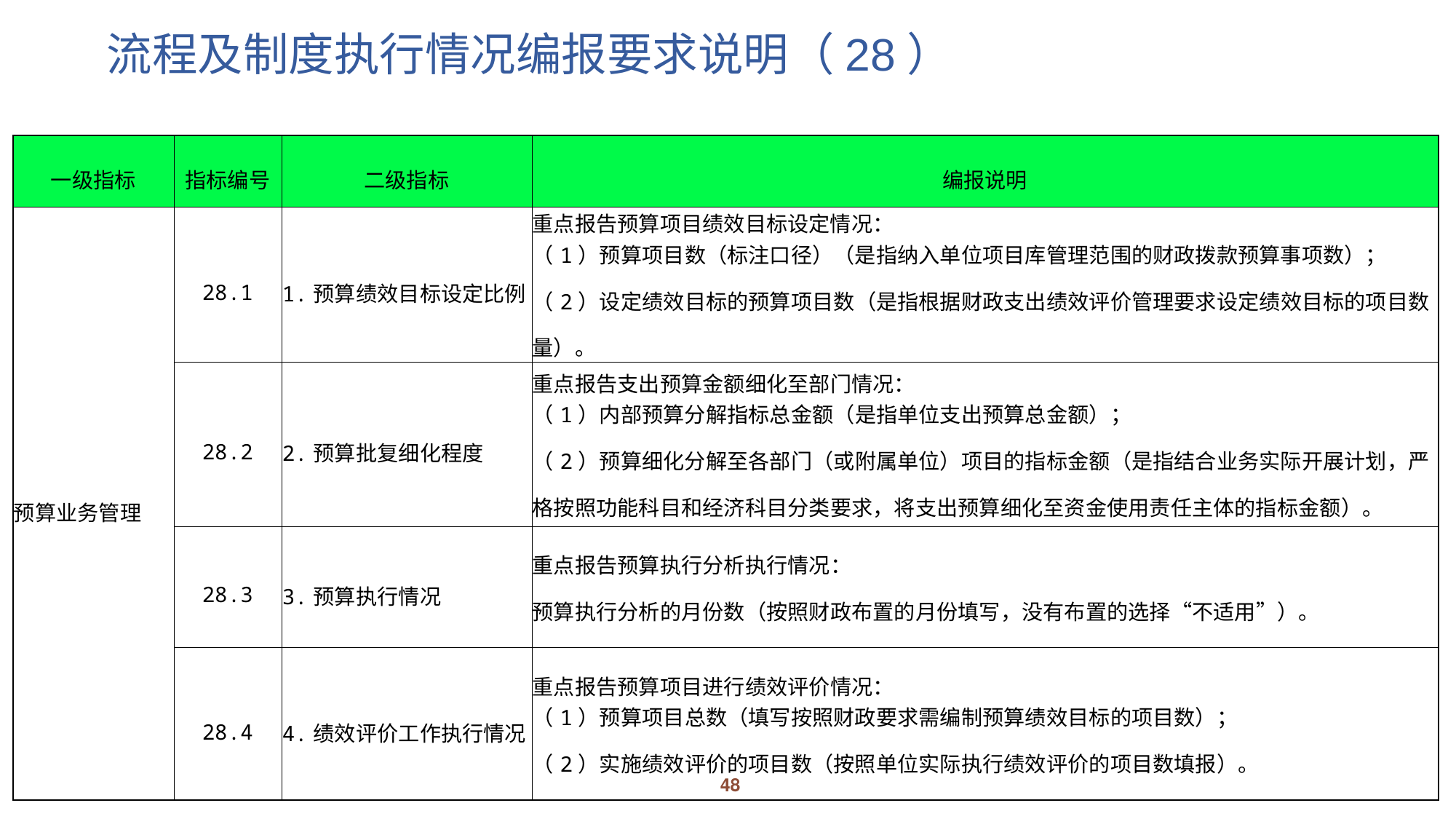

# 流程及制度执行情况编报要求说明（28）
| 一级指标 | 指标编号 | 二级指标 | 编报说明 |
| --- | --- | --- | --- |
| 预算业务管理 | 28.1 | 1.预算绩效目标设定比例 | 重点报告预算项目绩效目标设定情况： （1）预算项目数（标注口径）（是指纳入单位项目库管理范围的财政拨款预算事项数）； （2）设定绩效目标的预算项目数（是指根据财政支出绩效评价管理要求设定绩效目标的项目数量）。 |
|  | 28.2 | 2.预算批复细化程度 | 重点报告支出预算金额细化至部门情况： （1）内部预算分解指标总金额（是指单位支出预算总金额）； （2）预算细化分解至各部门（或附属单位）项目的指标金额（是指结合业务实际开展计划，严格按照功能科目和经济科目分类要求，将支出预算细化至资金使用责任主体的指标金额）。 |
|  | 28.3 | 3.预算执行情况 | 重点报告预算执行分析执行情况： 预算执行分析的月份数（按照财政布置的月份填写，没有布置的选择“不适用”）。 |
|  | 28.4 | 4.绩效评价工作执行情况 | 重点报告预算项目进行绩效评价情况： （1）预算项目总数（填写按照财政要求需编制预算绩效目标的项目数）； （2）实施绩效评价的项目数（按照单位实际执行绩效评价的项目数填报）。 |
48